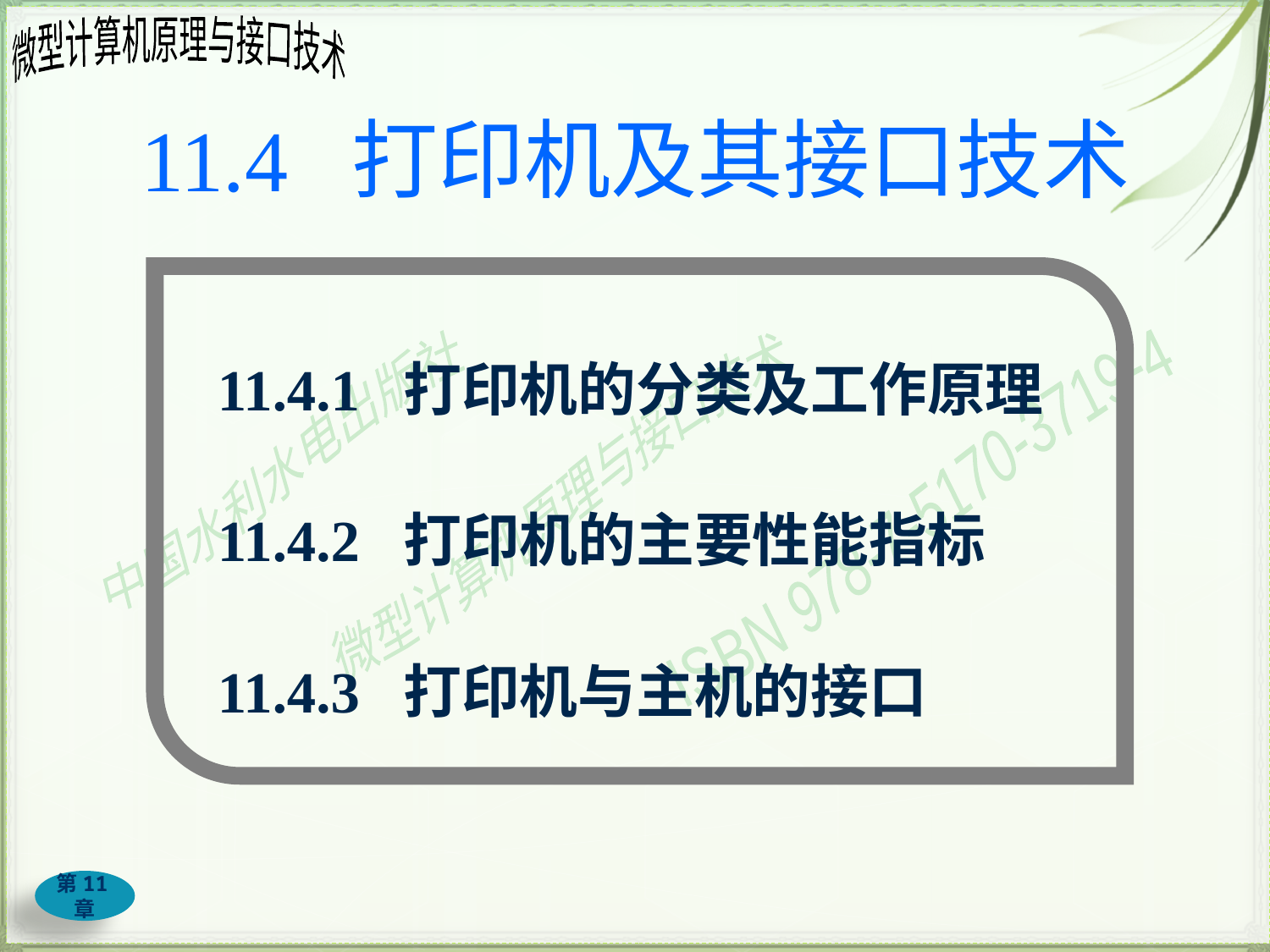

# 11.4  打印机及其接口技术

11.4.1  打印机的分类及工作原理
11.4.2  打印机的主要性能指标
11.4.3  打印机与主机的接口